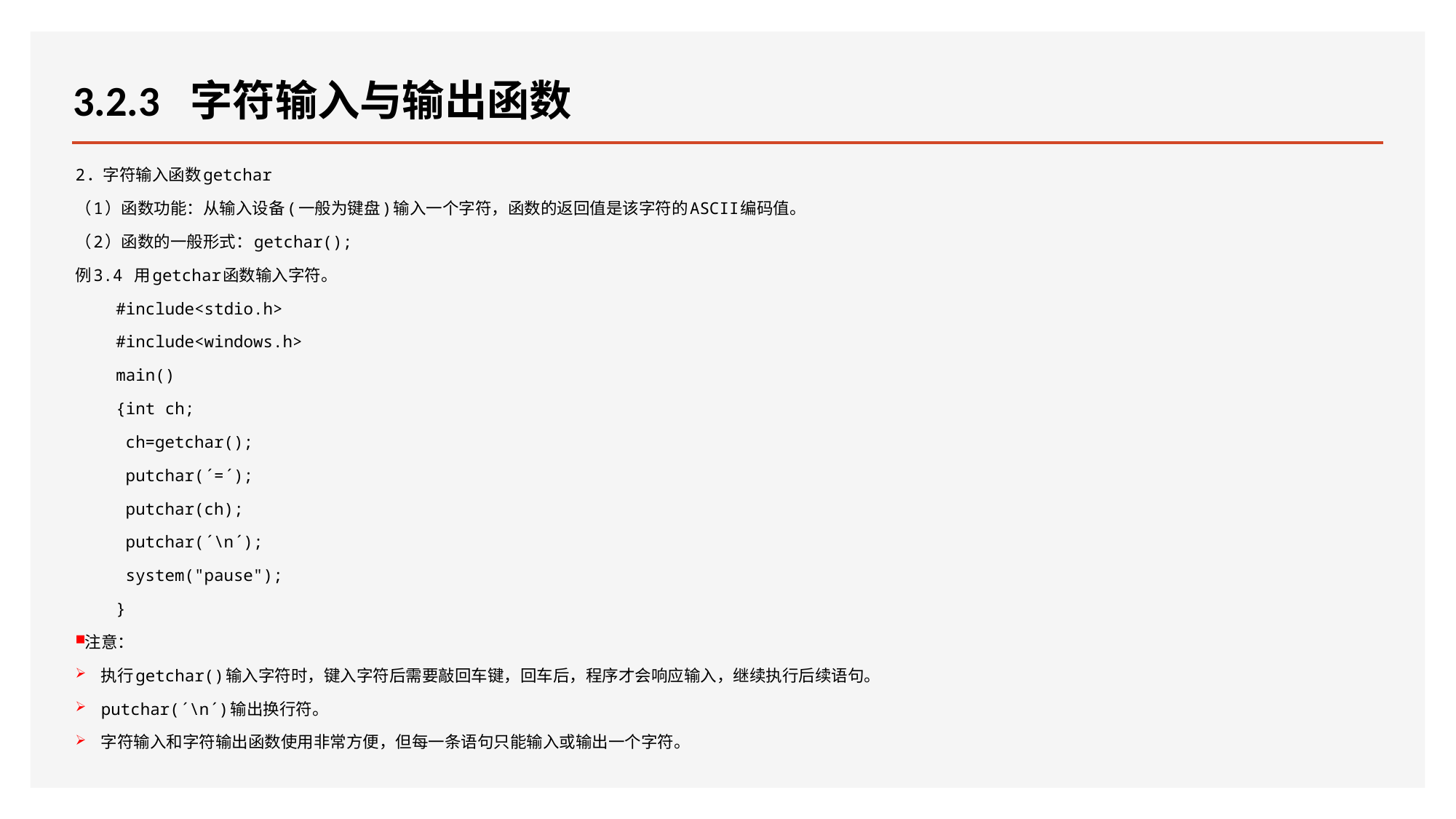

# 3.2.3  字符输入与输出函数
2．字符输入函数getchar
（1）函数功能：从输入设备(一般为键盘)输入一个字符，函数的返回值是该字符的ASCII编码值。
（2）函数的一般形式：getchar();
例3.4 用getchar函数输入字符。
#include<stdio.h>
#include<windows.h>
main()
{int ch;
 ch=getchar();
 putchar(´=´);
 putchar(ch);
 putchar(´\n´);
 system("pause");
}
注意：
执行getchar()输入字符时，键入字符后需要敲回车键，回车后，程序才会响应输入，继续执行后续语句。
putchar(´\n´)输出换行符。
字符输入和字符输出函数使用非常方便，但每一条语句只能输入或输出一个字符。